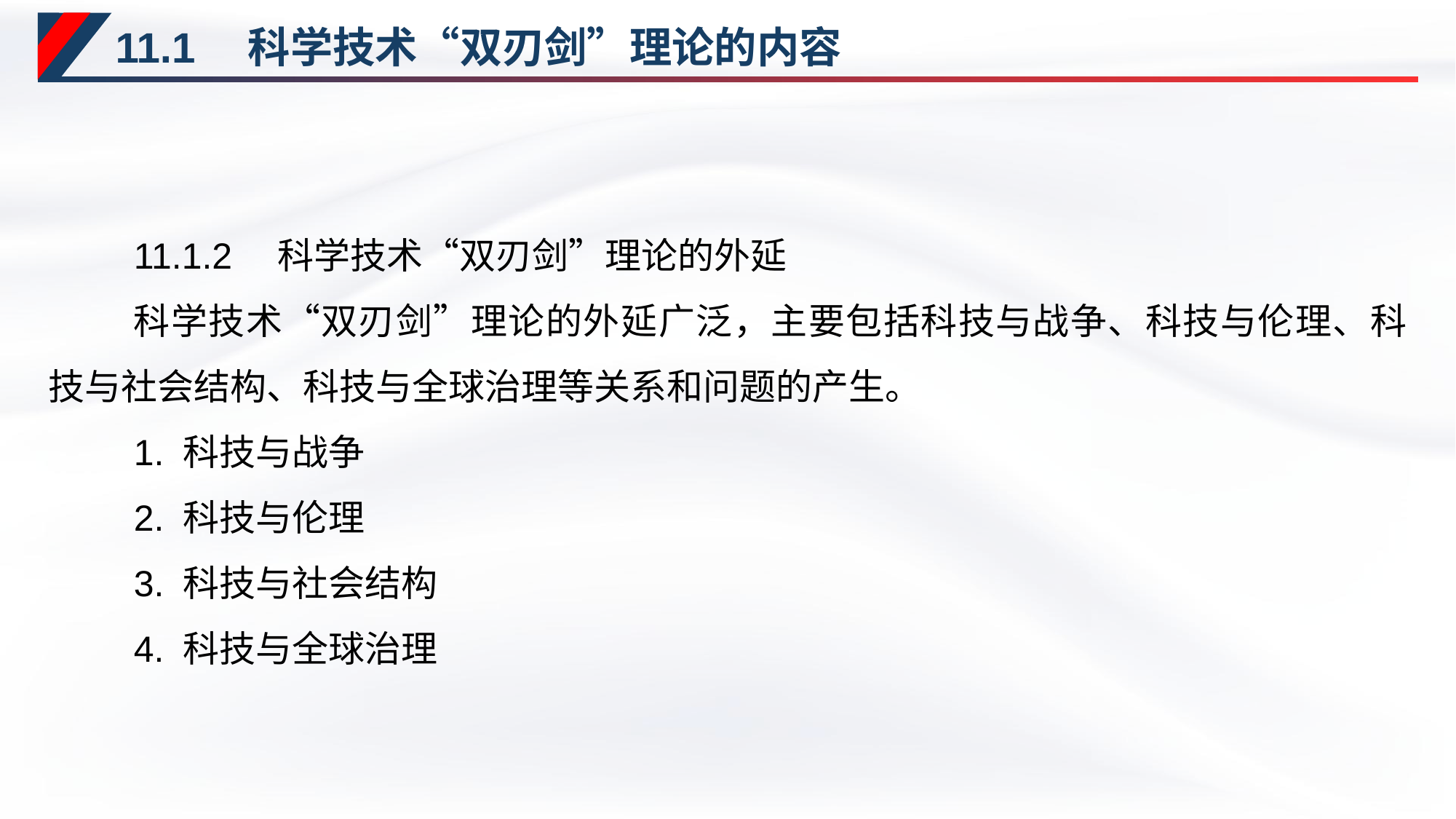

# ‌11.1　科学技术“双刃剑”理论的内容
11.1.2　科学技术“双刃剑”理论的外延
科学技术“双刃剑”理论的外延广泛，主要包括科技与战争、科技与伦理、科技与社会结构、科技与全球治理等关系和问题的产生。
1. 科技与战争
2. 科技与伦理
3. 科技与社会结构
4. 科技与全球治理